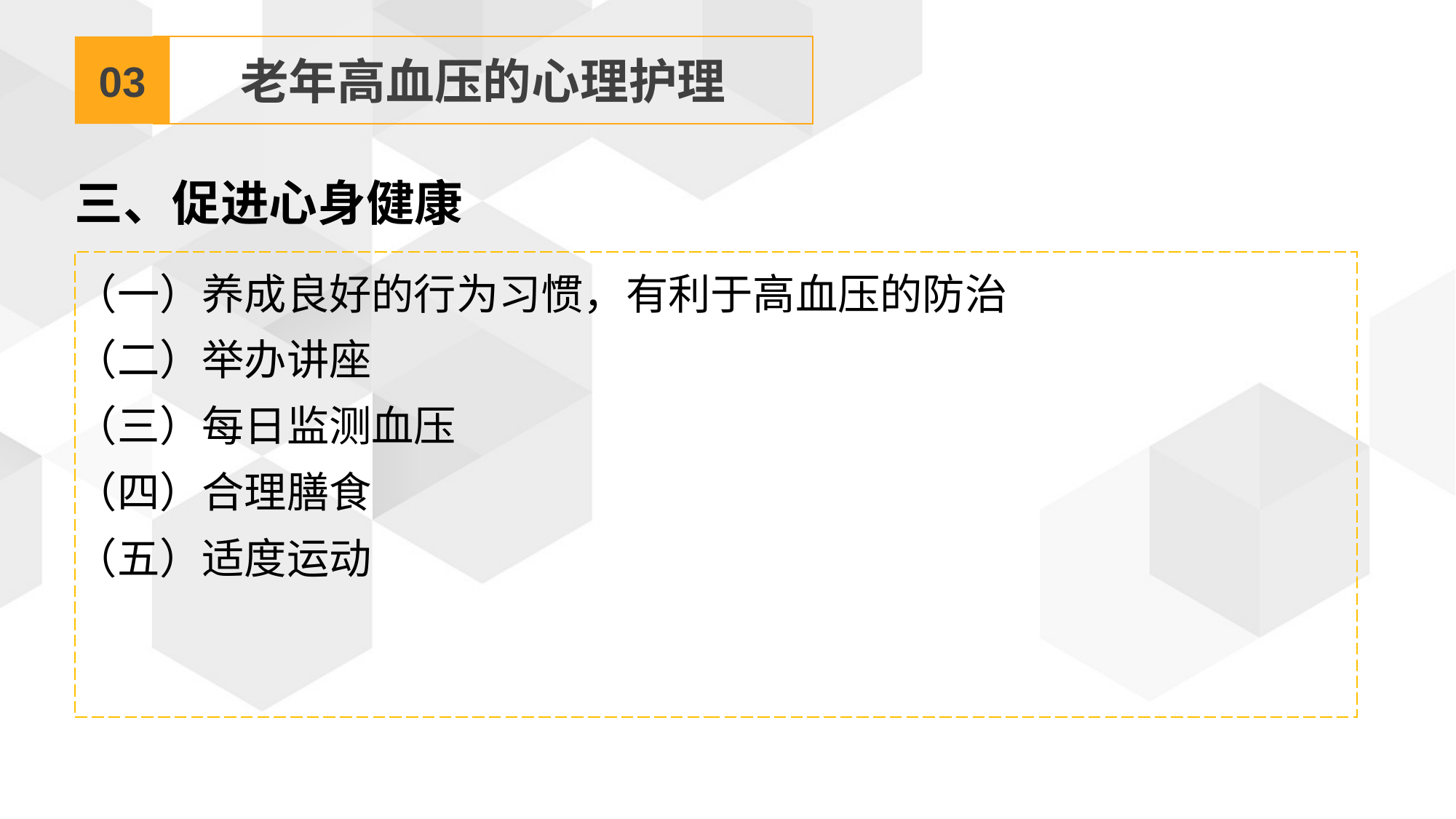

03
老年高血压的心理护理
三、促进心身健康
（一）养成良好的行为习惯，有利于高血压的防治
（二）举办讲座
（三）每日监测血压
（四）合理膳食
（五）适度运动